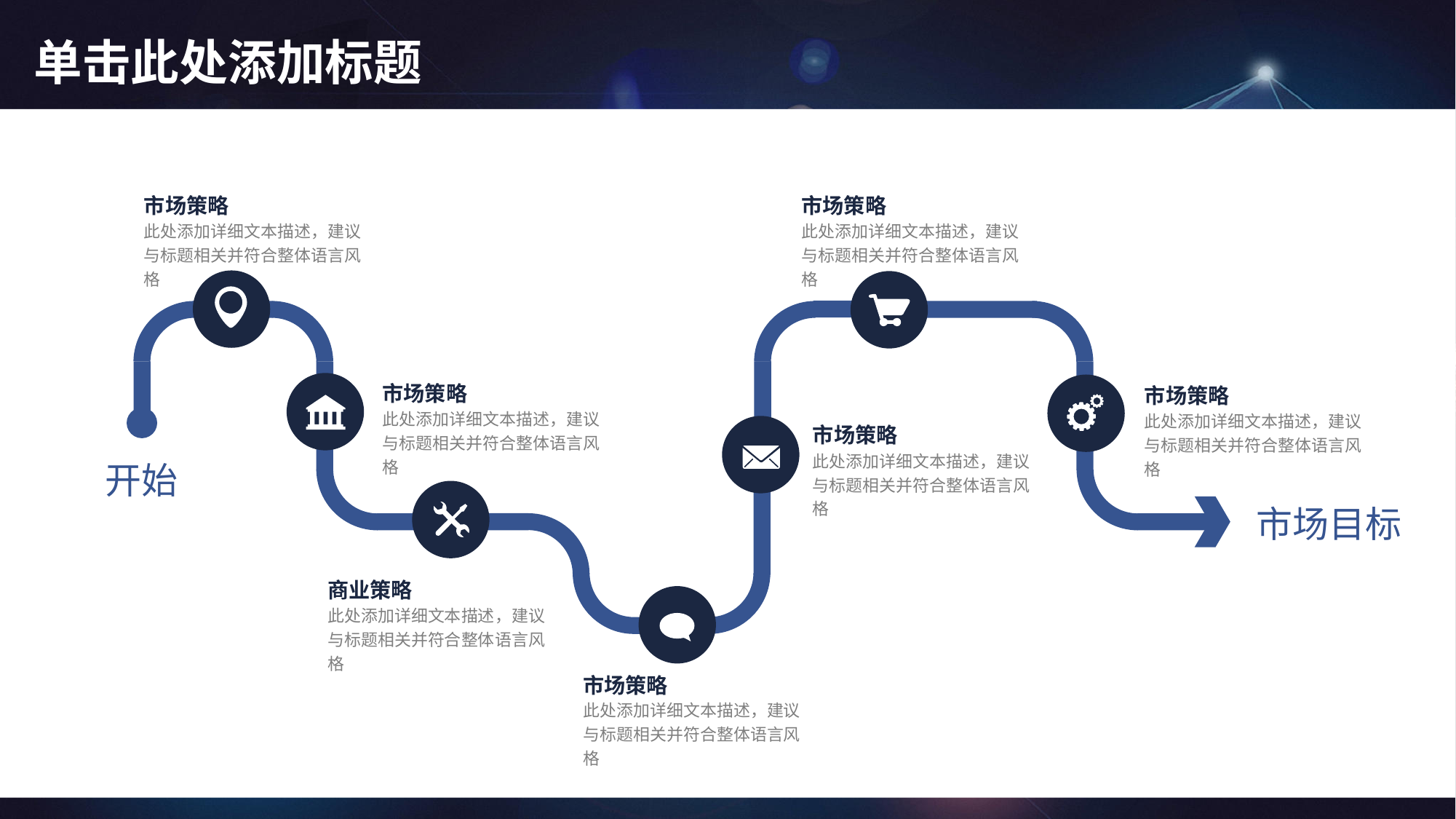

# 单击此处添加标题
市场策略
市场策略
此处添加详细文本描述，建议与标题相关并符合整体语言风格
此处添加详细文本描述，建议与标题相关并符合整体语言风格

市场策略
市场策略

此处添加详细文本描述，建议与标题相关并符合整体语言风格
此处添加详细文本描述，建议与标题相关并符合整体语言风格

市场策略

此处添加详细文本描述，建议与标题相关并符合整体语言风格
开始

市场目标

商业策略

此处添加详细文本描述，建议与标题相关并符合整体语言风格

市场策略
此处添加详细文本描述，建议与标题相关并符合整体语言风格